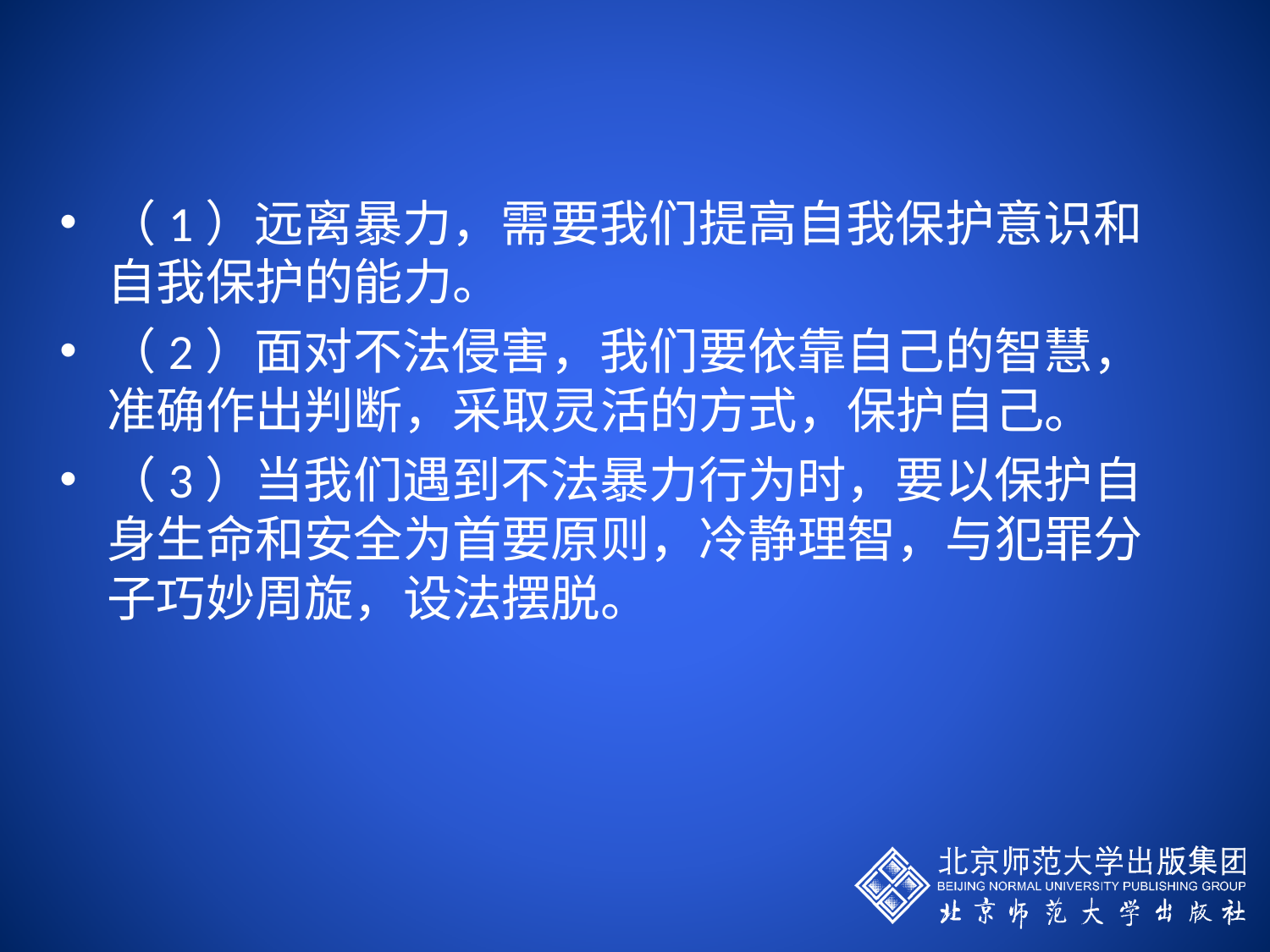

（1）远离暴力，需要我们提高自我保护意识和自我保护的能力。
（2）面对不法侵害，我们要依靠自己的智慧，准确作出判断，采取灵活的方式，保护自己。
（3）当我们遇到不法暴力行为时，要以保护自身生命和安全为首要原则，冷静理智，与犯罪分子巧妙周旋，设法摆脱。